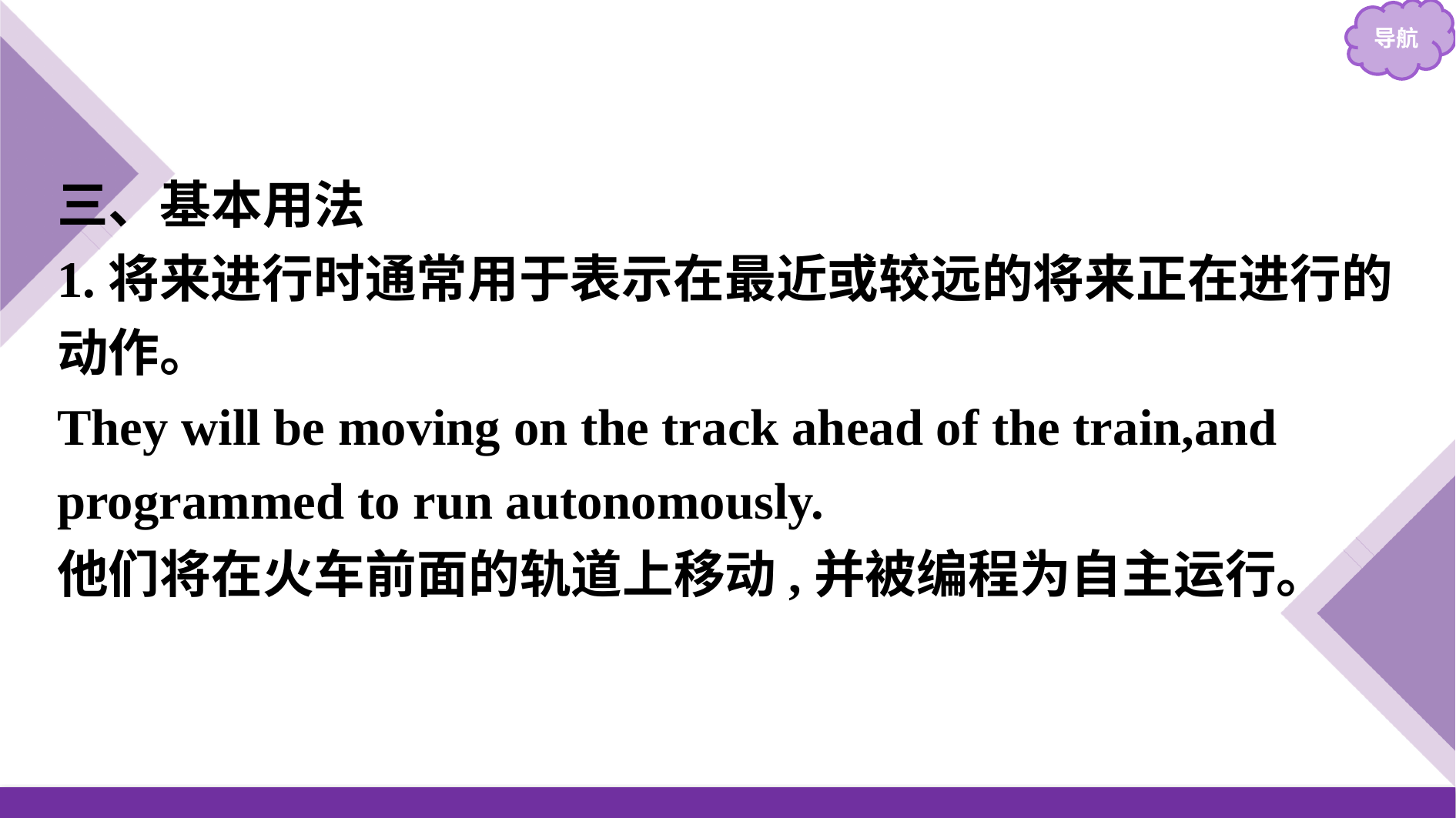

三、基本用法
1.将来进行时通常用于表示在最近或较远的将来正在进行的动作。
They will be moving on the track ahead of the train,and programmed to run autonomously.
他们将在火车前面的轨道上移动,并被编程为自主运行。